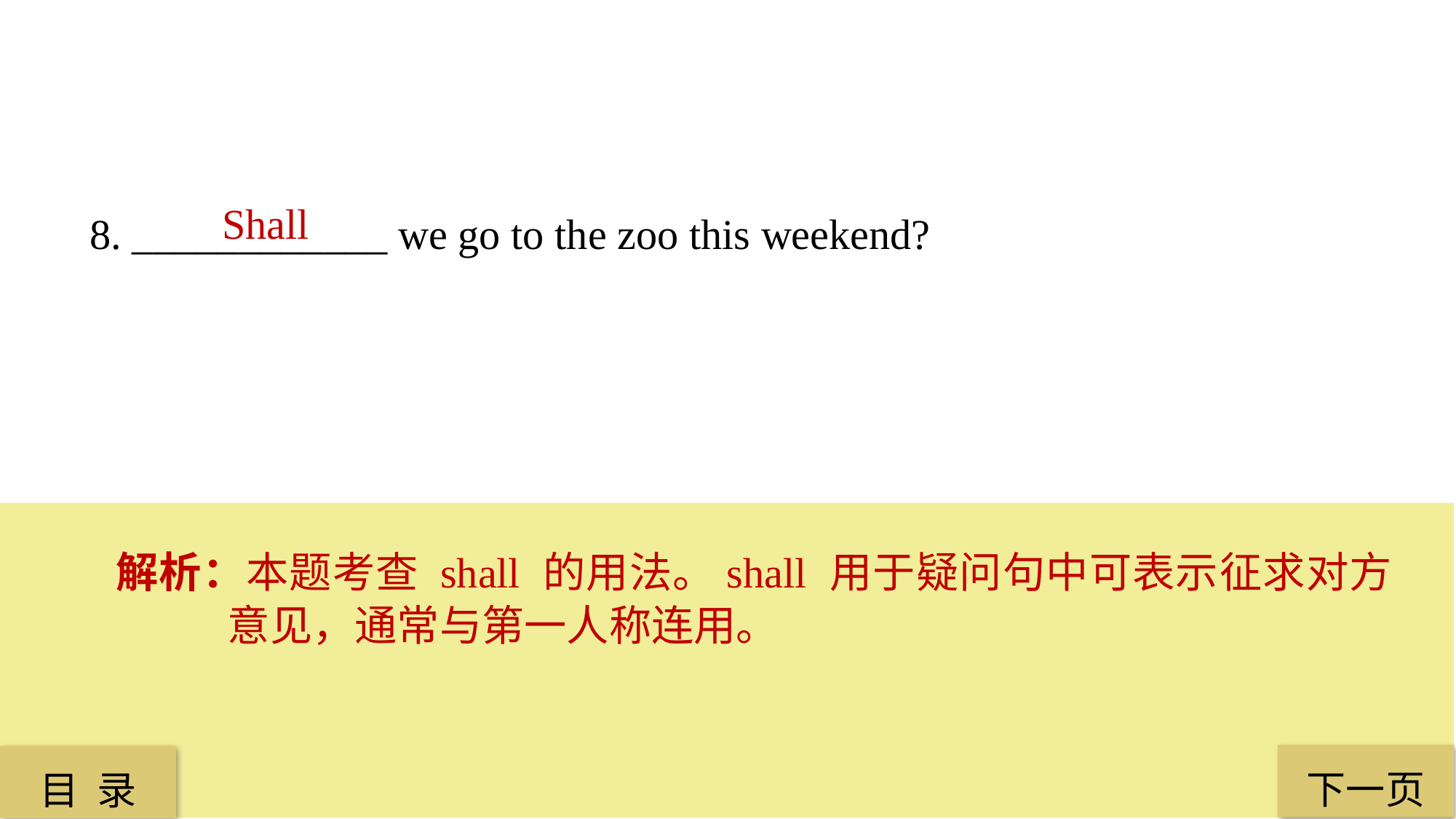

Shall
8. ____________ we go to the zoo this weekend?
解析：本题考查 shall 的用法。shall 用于疑问句中可表示征求对方意见，通常与第一人称连用。